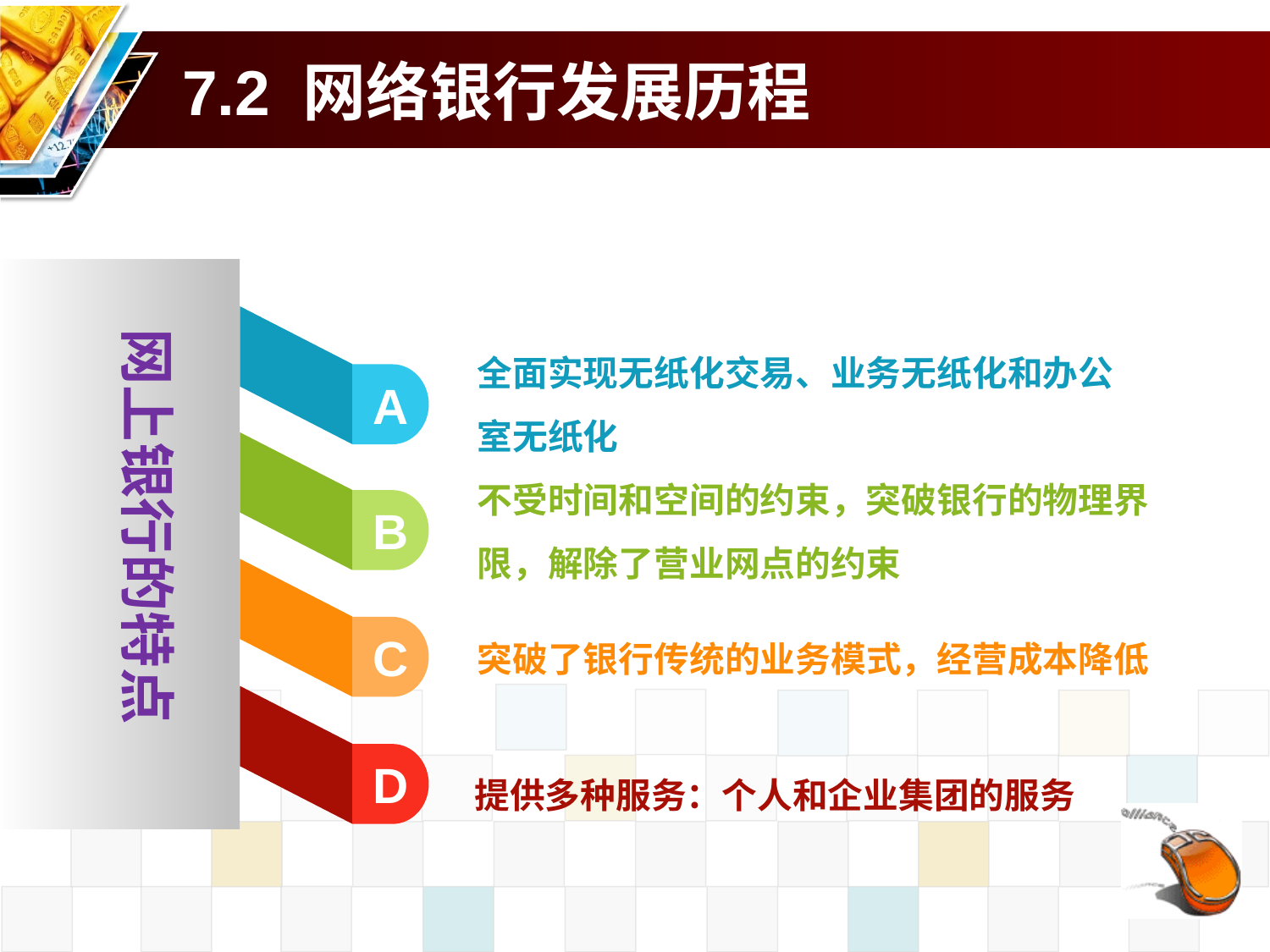

# 7.2 网络银行发展历程
网上银行的特点

全面实现无纸化交易、业务无纸化和办公室无纸化
A

不受时间和空间的约束，突破银行的物理界限，解除了营业网点的约束
B

突破了银行传统的业务模式，经营成本降低
C

提供多种服务：个人和企业集团的服务
D